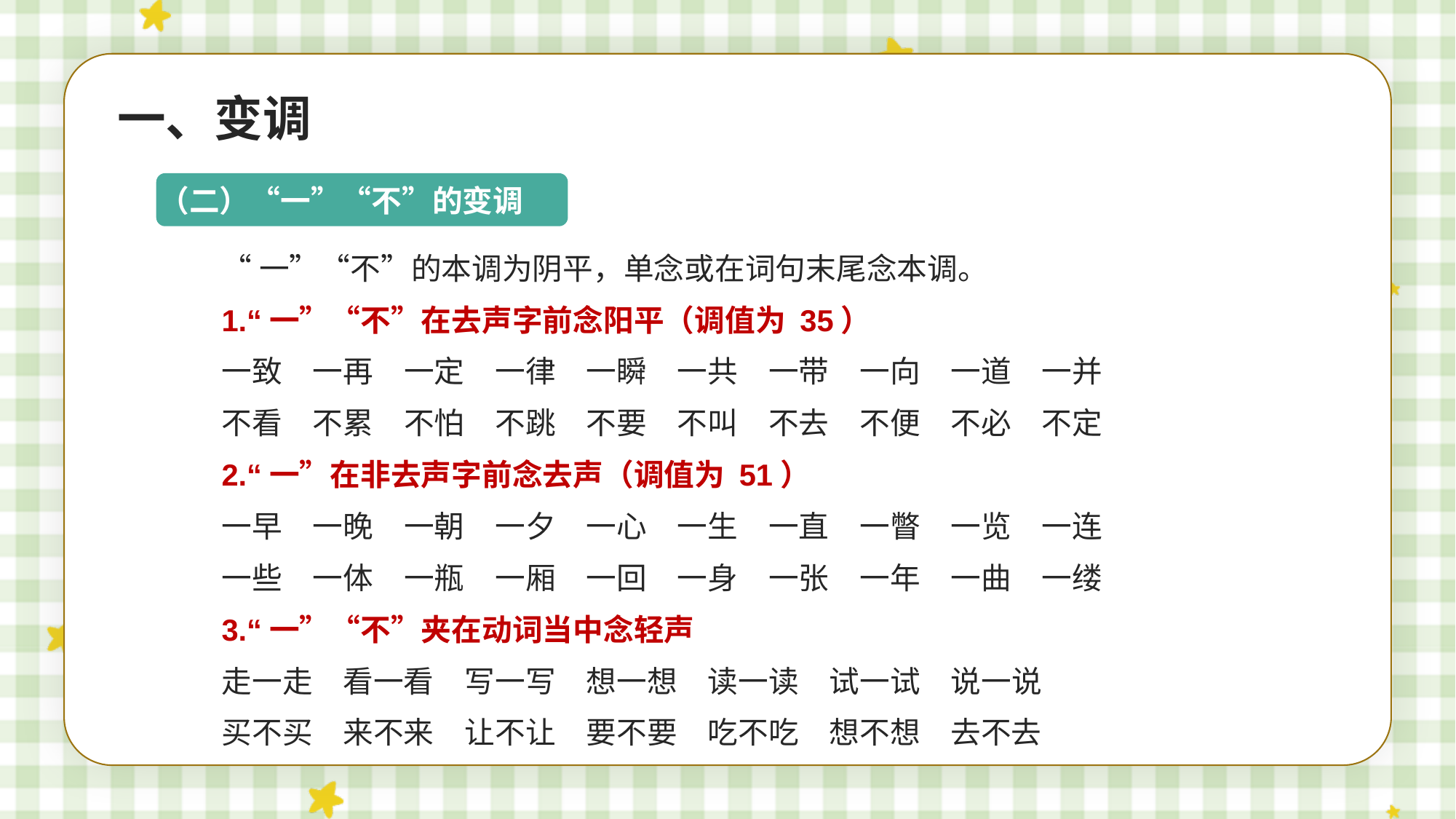

一、变调
（二）“一”“不”的变调
“一”“不”的本调为阴平，单念或在词句末尾念本调。
1.“一”“不”在去声字前念阳平（调值为 35）
一致　一再　一定　一律　一瞬　一共　一带　一向　一道　一并
不看　不累　不怕　不跳　不要　不叫　不去　不便　不必　不定
2.“一”在非去声字前念去声（调值为 51）
一早　一晚　一朝　一夕　一心　一生　一直　一瞥　一览　一连
一些　一体　一瓶　一厢　一回　一身　一张　一年　一曲　一缕
3.“一”“不”夹在动词当中念轻声
走一走　看一看　写一写　想一想　读一读　试一试　说一说
买不买　来不来　让不让　要不要　吃不吃　想不想　去不去